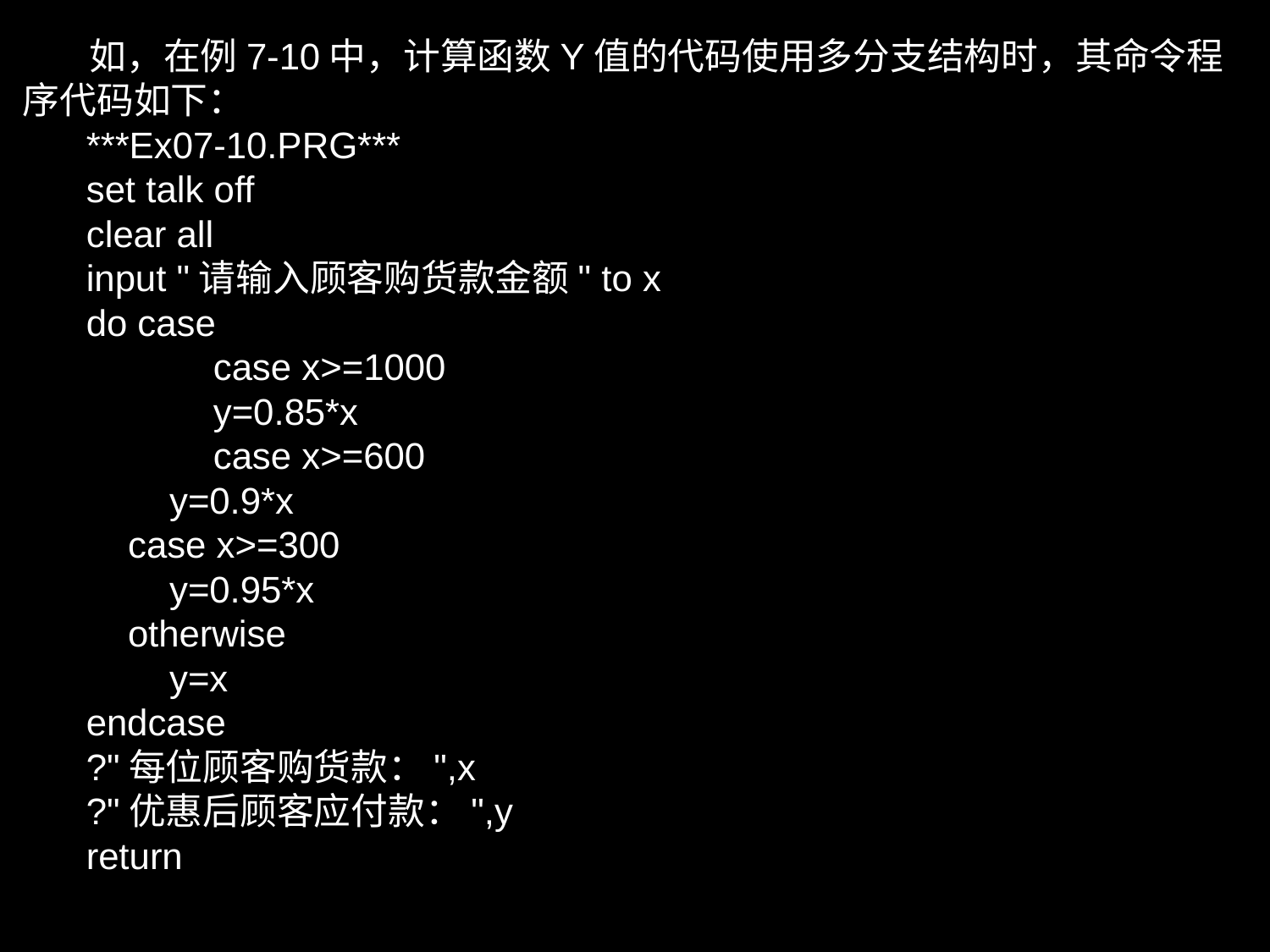

如，在例7-10中，计算函数Y值的代码使用多分支结构时，其命令程序代码如下：
***Ex07-10.PRG***
set talk off
clear all
input "请输入顾客购货款金额" to x
do case
	case x>=1000
    	y=0.85*x
	case x>=600
        y=0.9*x
    case x>=300
        y=0.95*x
    otherwise
        y=x
endcase
?"每位顾客购货款：",x
?"优惠后顾客应付款：",y
return